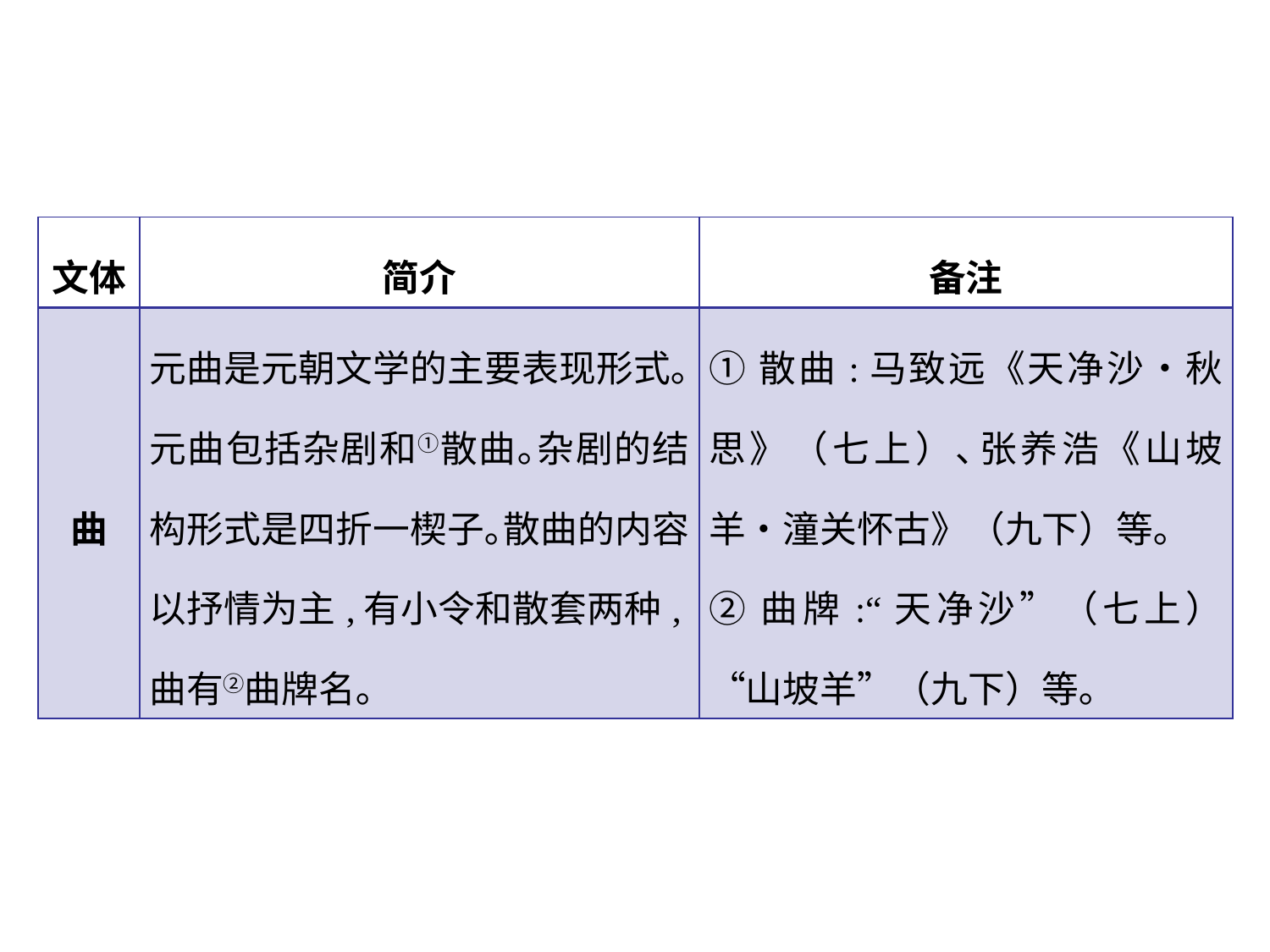

| 文体 | 简介 | 备注 |
| --- | --- | --- |
| 曲 | 元曲是元朝文学的主要表现形式｡元曲包括杂剧和①散曲｡杂剧的结构形式是四折一楔子｡散曲的内容以抒情为主,有小令和散套两种,曲有②曲牌名｡ | ①散曲:马致远《天净沙•秋思》（七上）､张养浩《山坡羊•潼关怀古》（九下）等｡ ②曲牌:“天净沙”（七上）“山坡羊”（九下）等｡ |